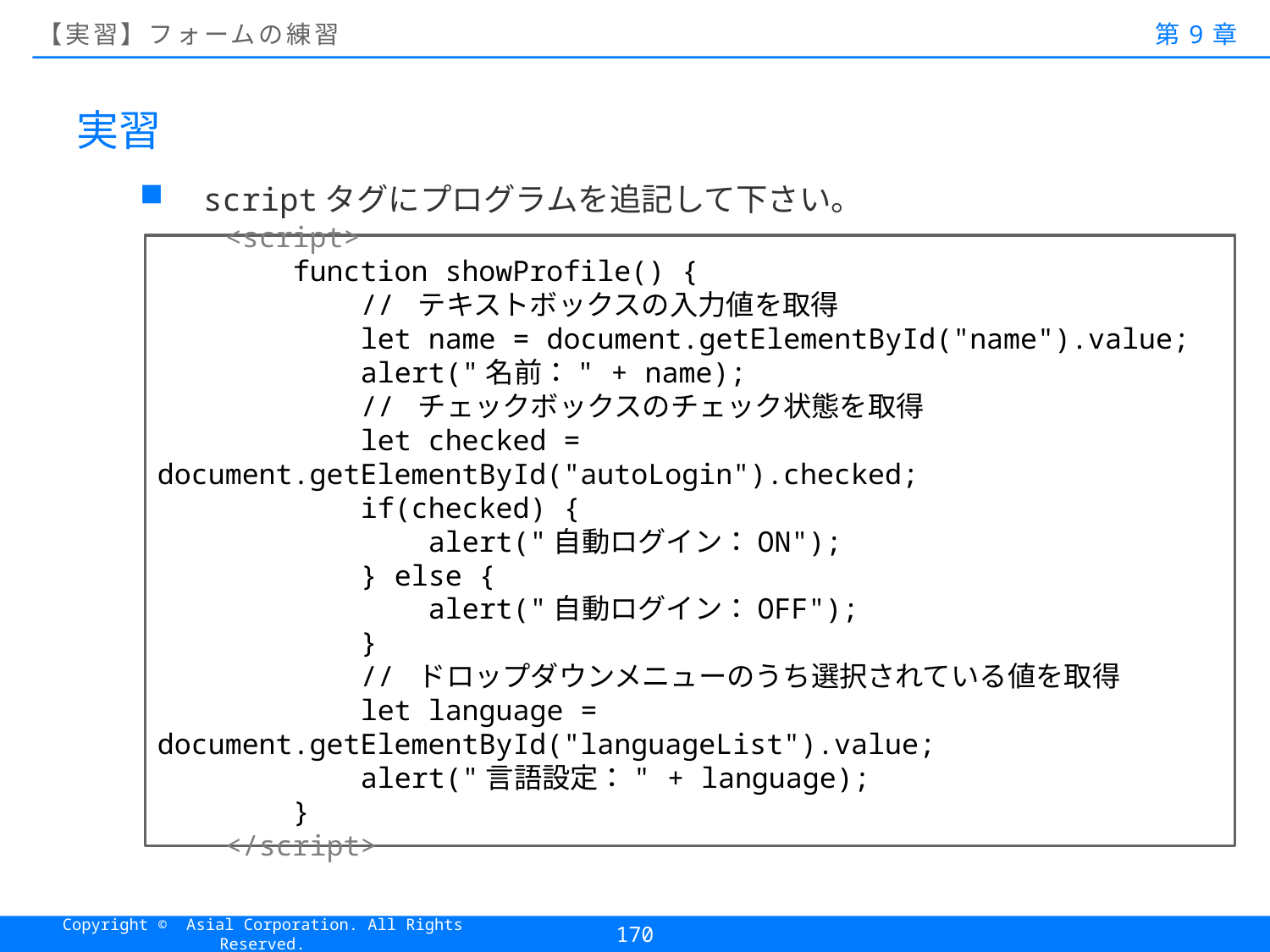

# 【実習】フォームの練習
第9章
実習
scriptタグにプログラムを追記して下さい。

    <script>
        function showProfile() {
            // テキストボックスの入力値を取得
            let name = document.getElementById("name").value;
            alert("名前：" + name);
            // チェックボックスのチェック状態を取得
            let checked = document.getElementById("autoLogin").checked;
            if(checked) {
                alert("自動ログイン：ON");
            } else {
                alert("自動ログイン：OFF");
            }
            // ドロップダウンメニューのうち選択されている値を取得
            let language = document.getElementById("languageList").value;
            alert("言語設定：" + language);
        }
    </script>
170